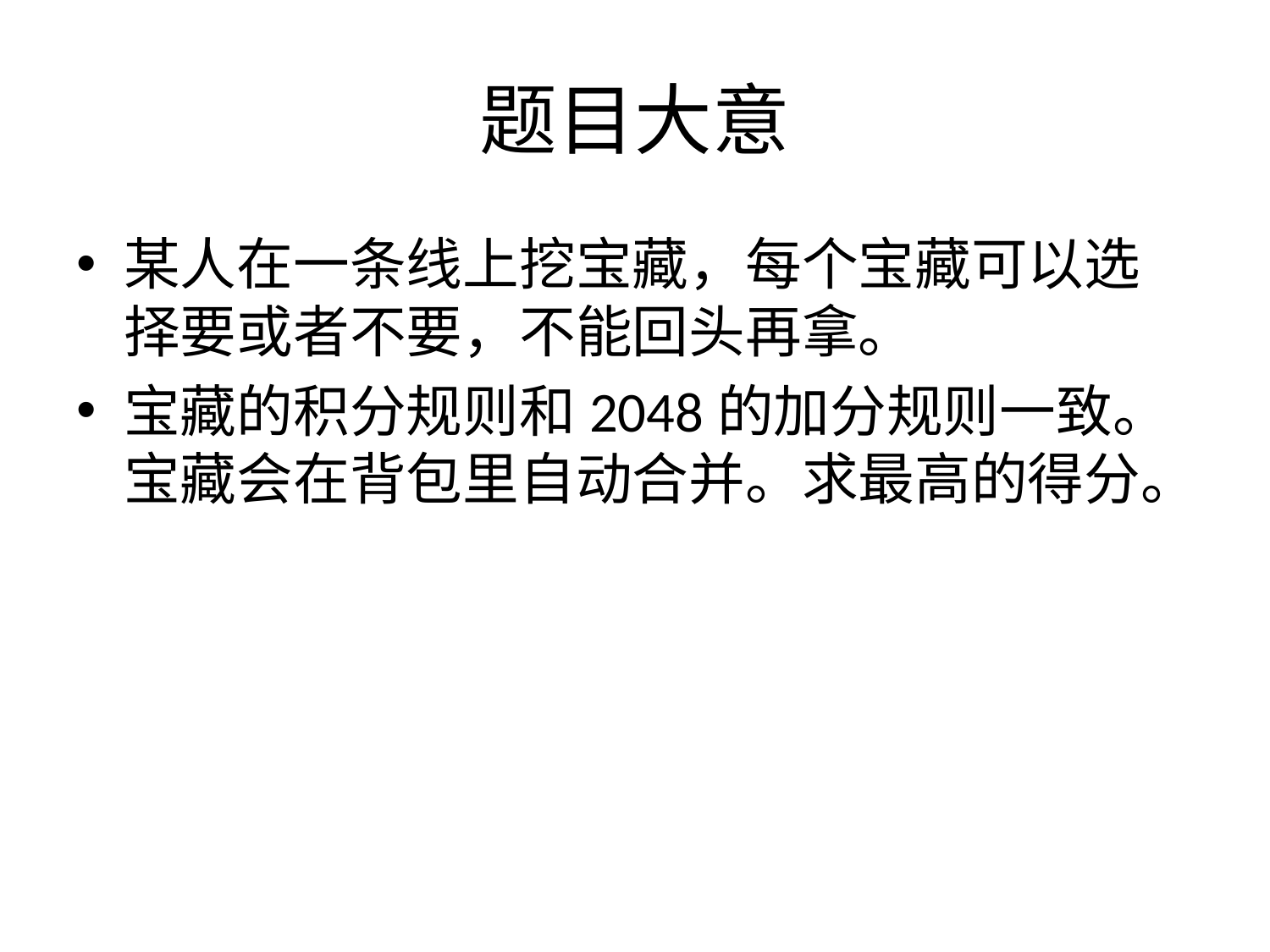

# 题目大意
某人在一条线上挖宝藏，每个宝藏可以选择要或者不要，不能回头再拿。
宝藏的积分规则和2048的加分规则一致。宝藏会在背包里自动合并。求最高的得分。